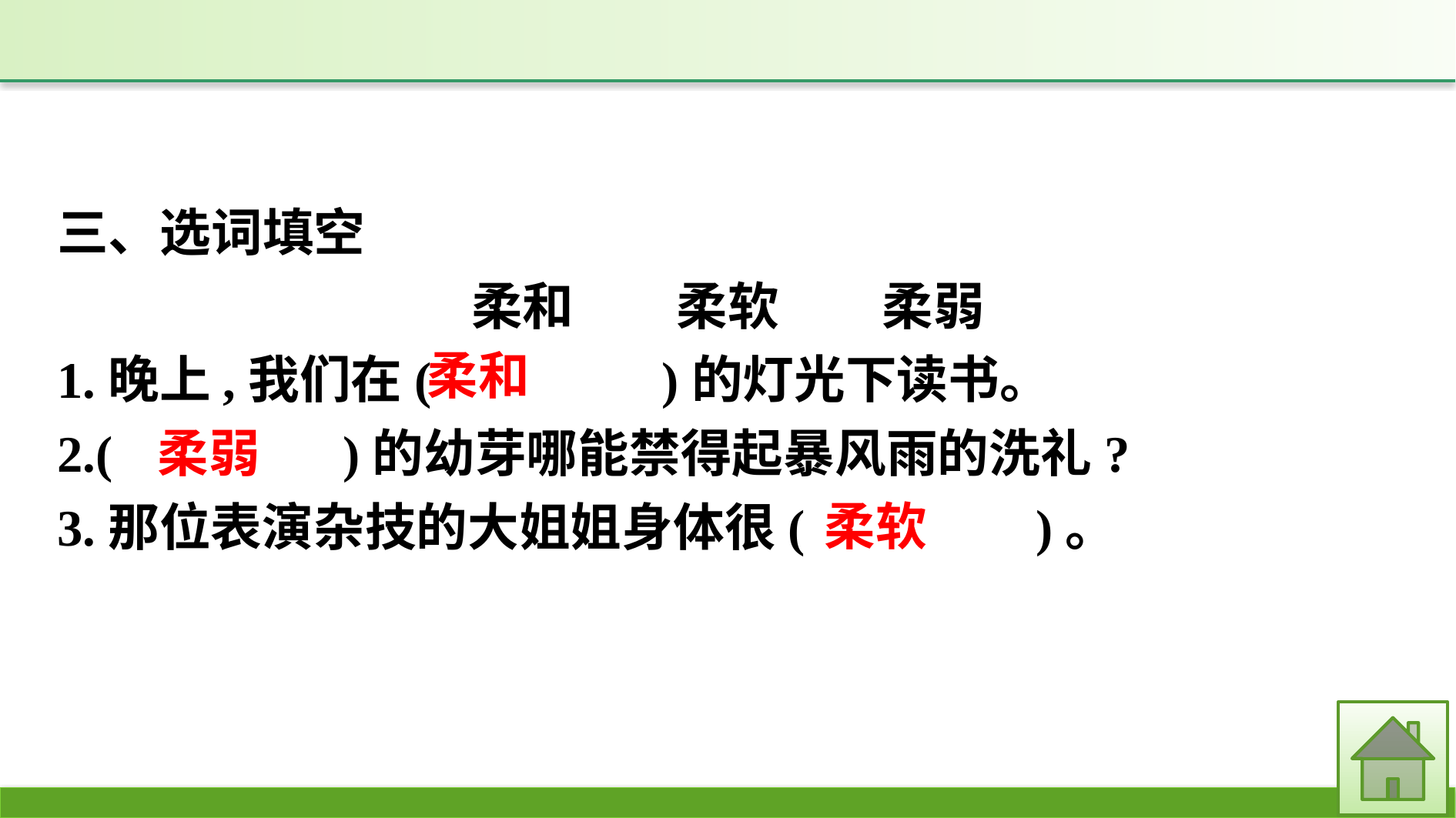

三、选词填空
柔和　　柔软　　柔弱
1.晚上,我们在(　　　　)的灯光下读书。
2.(　　　　)的幼芽哪能禁得起暴风雨的洗礼?
3.那位表演杂技的大姐姐身体很(　　　　)。
柔和
柔弱
柔软